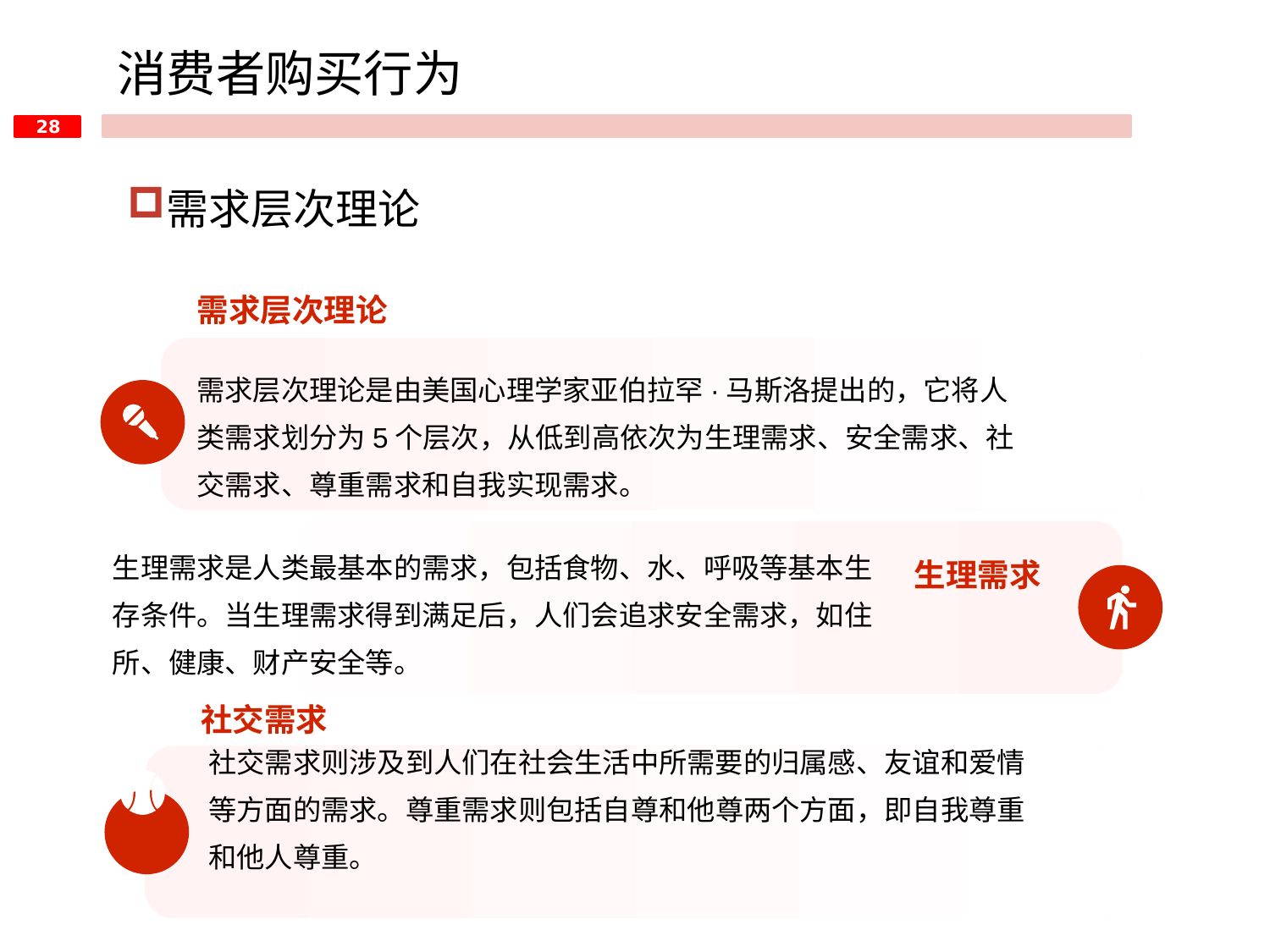

消费者购买行为
28
需求层次理论
需求层次理论

需求层次理论是由美国心理学家亚伯拉罕·马斯洛提出的，它将人类需求划分为5个层次，从低到高依次为生理需求、安全需求、社交需求、尊重需求和自我实现需求。

生理需求是人类最基本的需求，包括食物、水、呼吸等基本生存条件。当生理需求得到满足后，人们会追求安全需求，如住所、健康、财产安全等。
生理需求

社交需求
社交需求则涉及到人们在社会生活中所需要的归属感、友谊和爱情等方面的需求。尊重需求则包括自尊和他尊两个方面，即自我尊重和他人尊重。